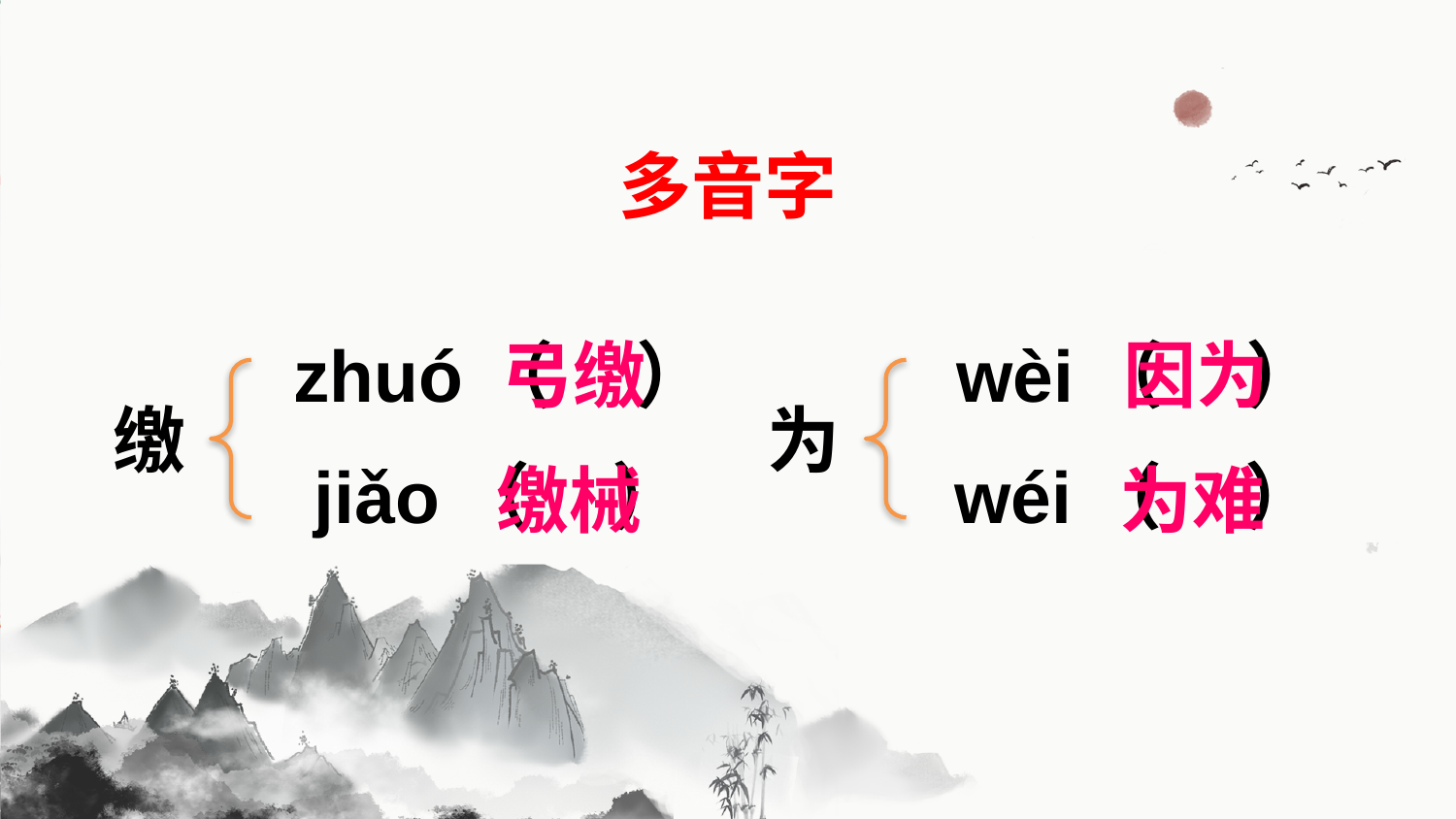

多音字
zhuó（     ）
弓缴
wèi（     ）
因为

缴
为
jiǎo（     ）
wéi（     ）
缴械
为难